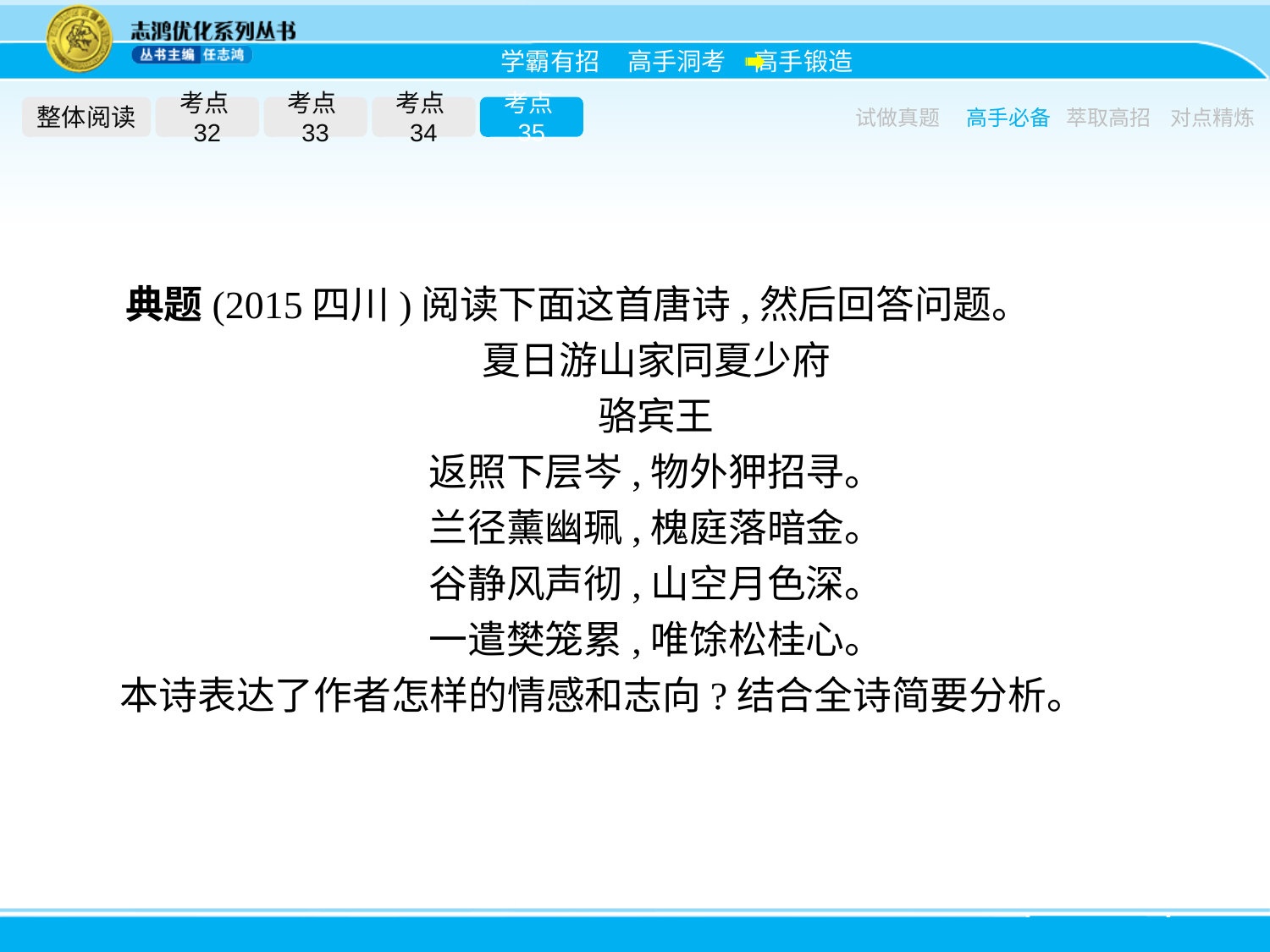

整体阅读
考点32
考点33
考点34
考点35
试做真题
高手必备
萃取高招
对点精炼
典题(2015四川)阅读下面这首唐诗,然后回答问题。
夏日游山家同夏少府
骆宾王
返照下层岑,物外狎招寻。
兰径薰幽珮,槐庭落暗金。
谷静风声彻,山空月色深。
一遣樊笼累,唯馀松桂心。
本诗表达了作者怎样的情感和志向?结合全诗简要分析。